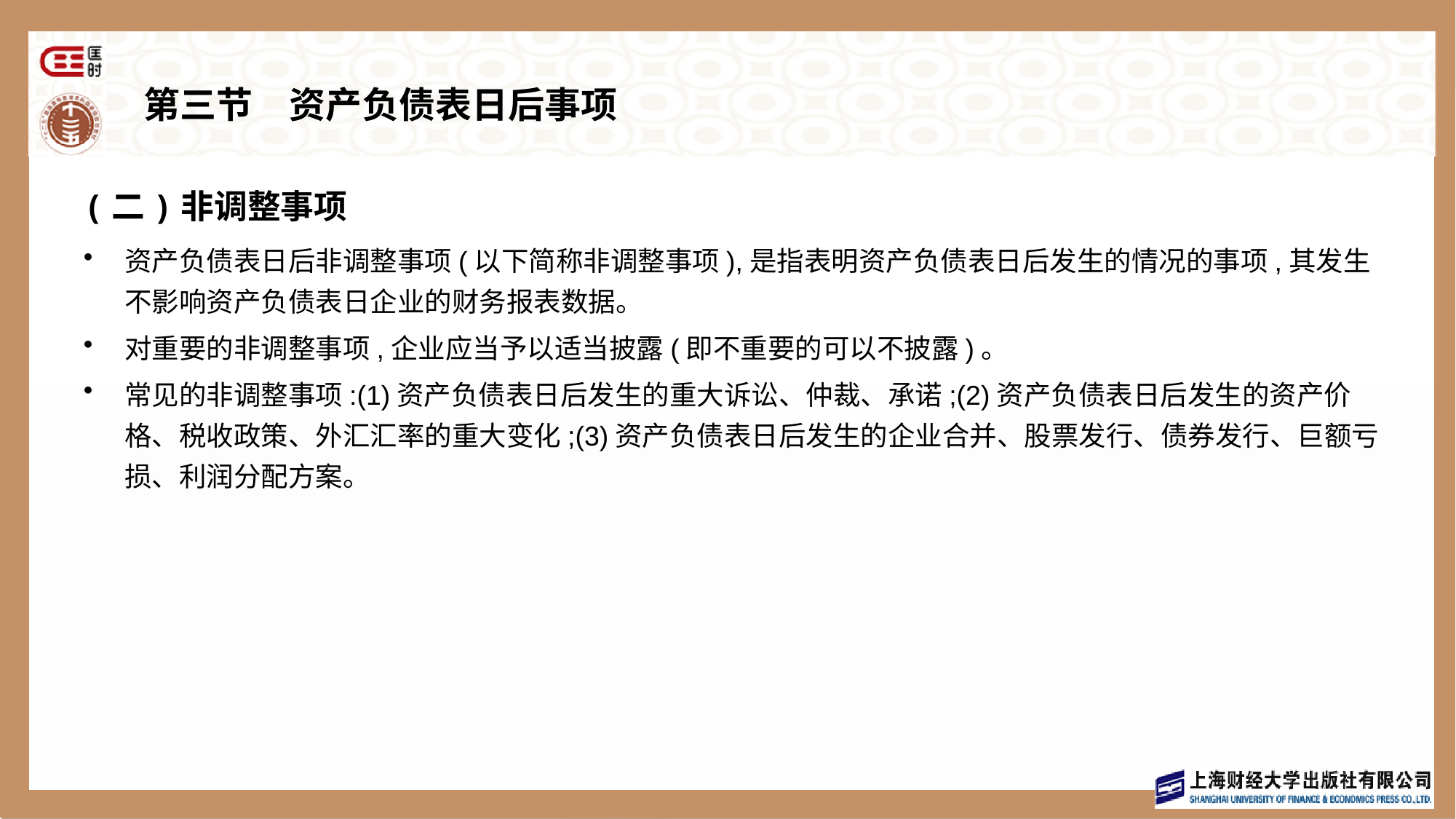

# 第三节　资产负债表日后事项
(二)非调整事项
资产负债表日后非调整事项(以下简称非调整事项),是指表明资产负债表日后发生的情况的事项,其发生不影响资产负债表日企业的财务报表数据。
对重要的非调整事项,企业应当予以适当披露(即不重要的可以不披露)。
常见的非调整事项:(1)资产负债表日后发生的重大诉讼、仲裁、承诺;(2)资产负债表日后发生的资产价格、税收政策、外汇汇率的重大变化;(3)资产负债表日后发生的企业合并、股票发行、债券发行、巨额亏损、利润分配方案。